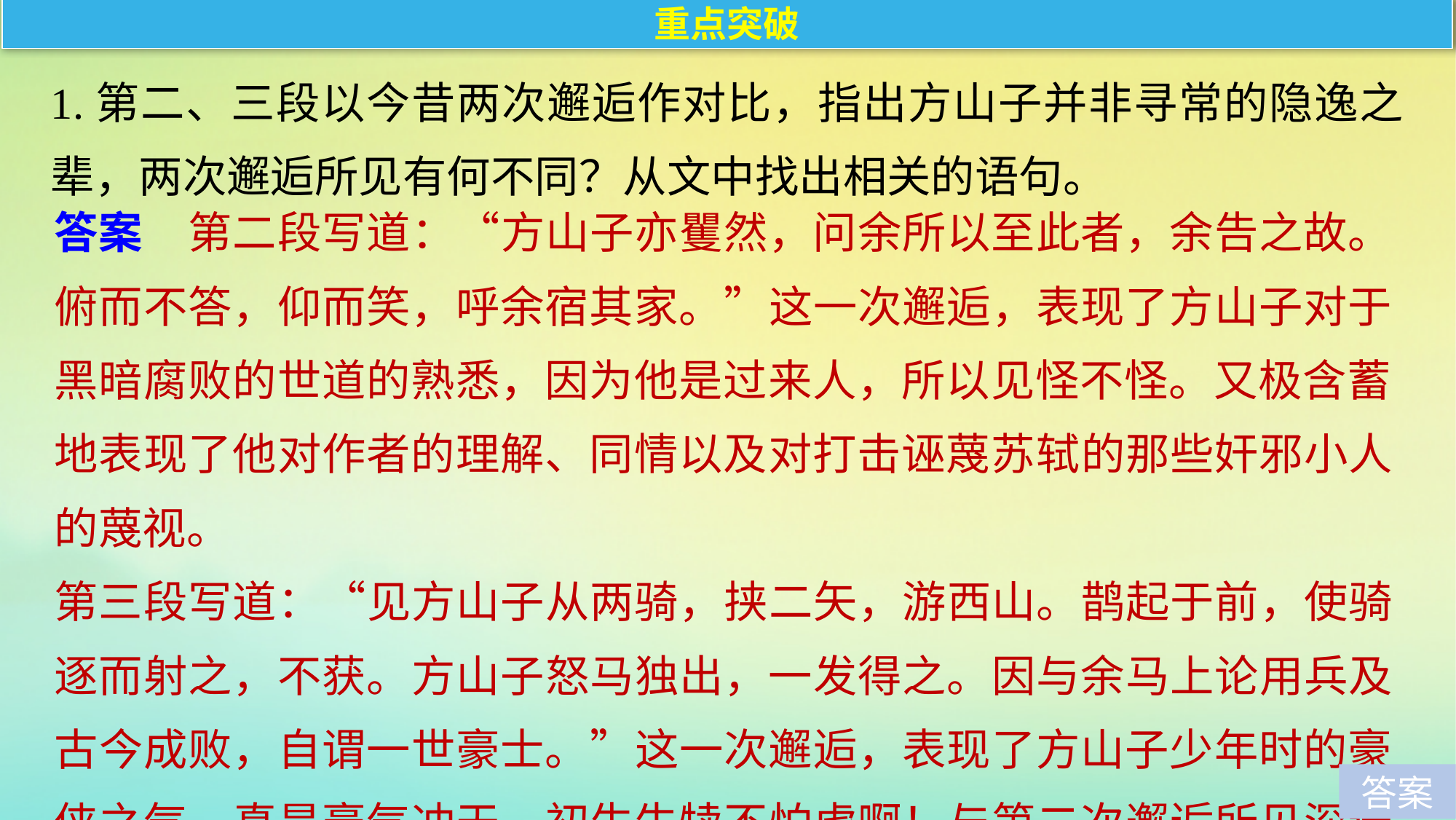

重点突破
1.第二、三段以今昔两次邂逅作对比，指出方山子并非寻常的隐逸之辈，两次邂逅所见有何不同？从文中找出相关的语句。
答案　第二段写道：“方山子亦矍然，问余所以至此者，余告之故。俯而不答，仰而笑，呼余宿其家。”这一次邂逅，表现了方山子对于黑暗腐败的世道的熟悉，因为他是过来人，所以见怪不怪。又极含蓄地表现了他对作者的理解、同情以及对打击诬蔑苏轼的那些奸邪小人的蔑视。
第三段写道：“见方山子从两骑，挟二矢，游西山。鹊起于前，使骑逐而射之，不获。方山子怒马独出，一发得之。因与余马上论用兵及古今成败，自谓一世豪士。”这一次邂逅，表现了方山子少年时的豪侠之气，真是豪气冲天，初生牛犊不怕虎啊！与第二次邂逅所见深谙时世的方山子形成了鲜明的对比。
答案